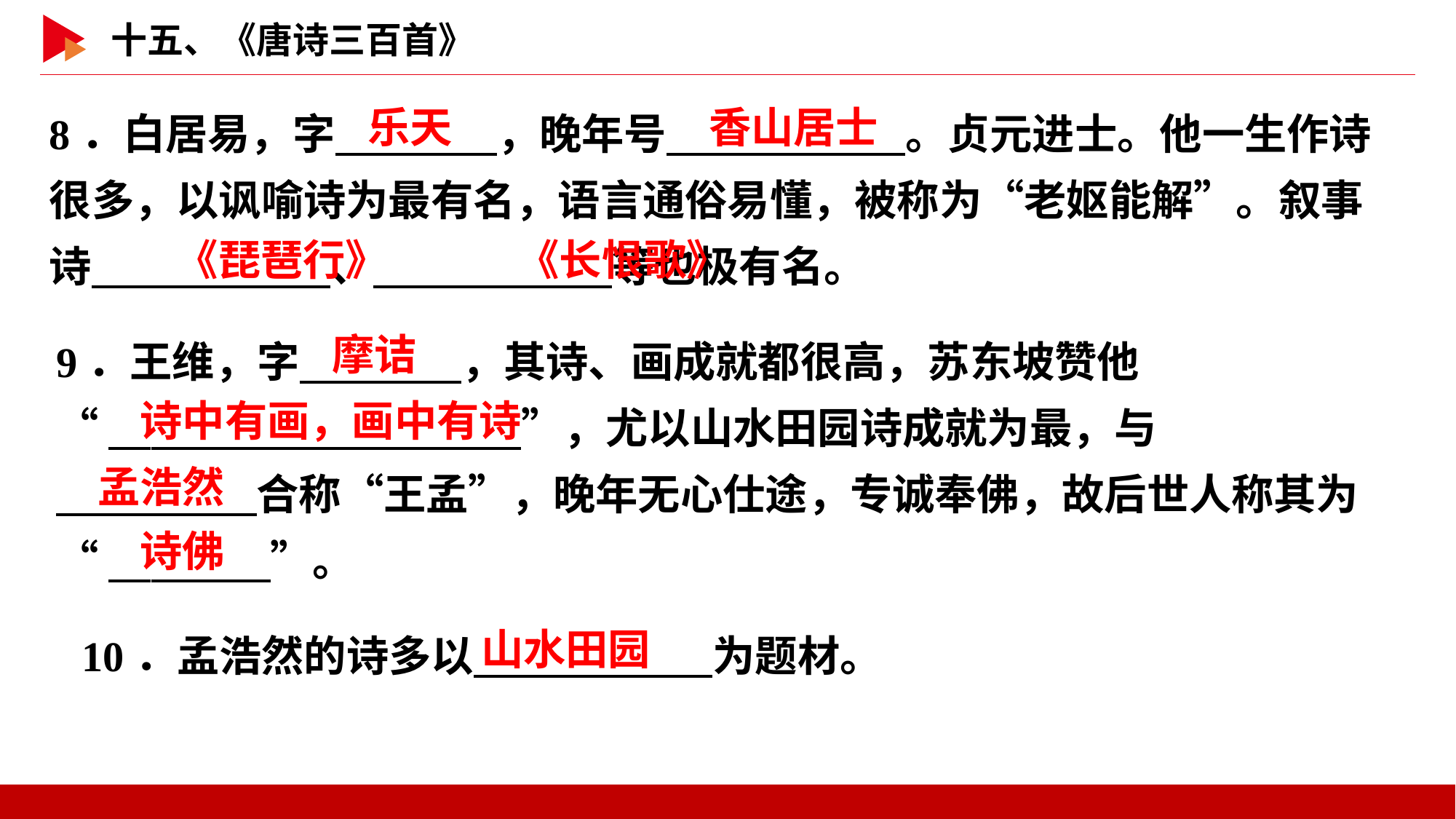

8．白居易，字　        　，晚年号　                　。贞元进士。他一生作诗很多，以讽喻诗为最有名，语言通俗易懂，被称为“老妪能解”。叙事诗　                　、　                　等也极有名。
乐天
香山居士
《琵琶行》
《长恨歌》
9．王维，字　        　，其诗、画成就都很高，苏东坡赞他
“　                                  　”，尤以山水田园诗成就为最，与
　            　合称“王孟”，晚年无心仕途，专诚奉佛，故后世人称其为
“　        　”。
摩诘
诗中有画，画中有诗
孟浩然
诗佛
10．孟浩然的诗多以　                　为题材。
山水田园